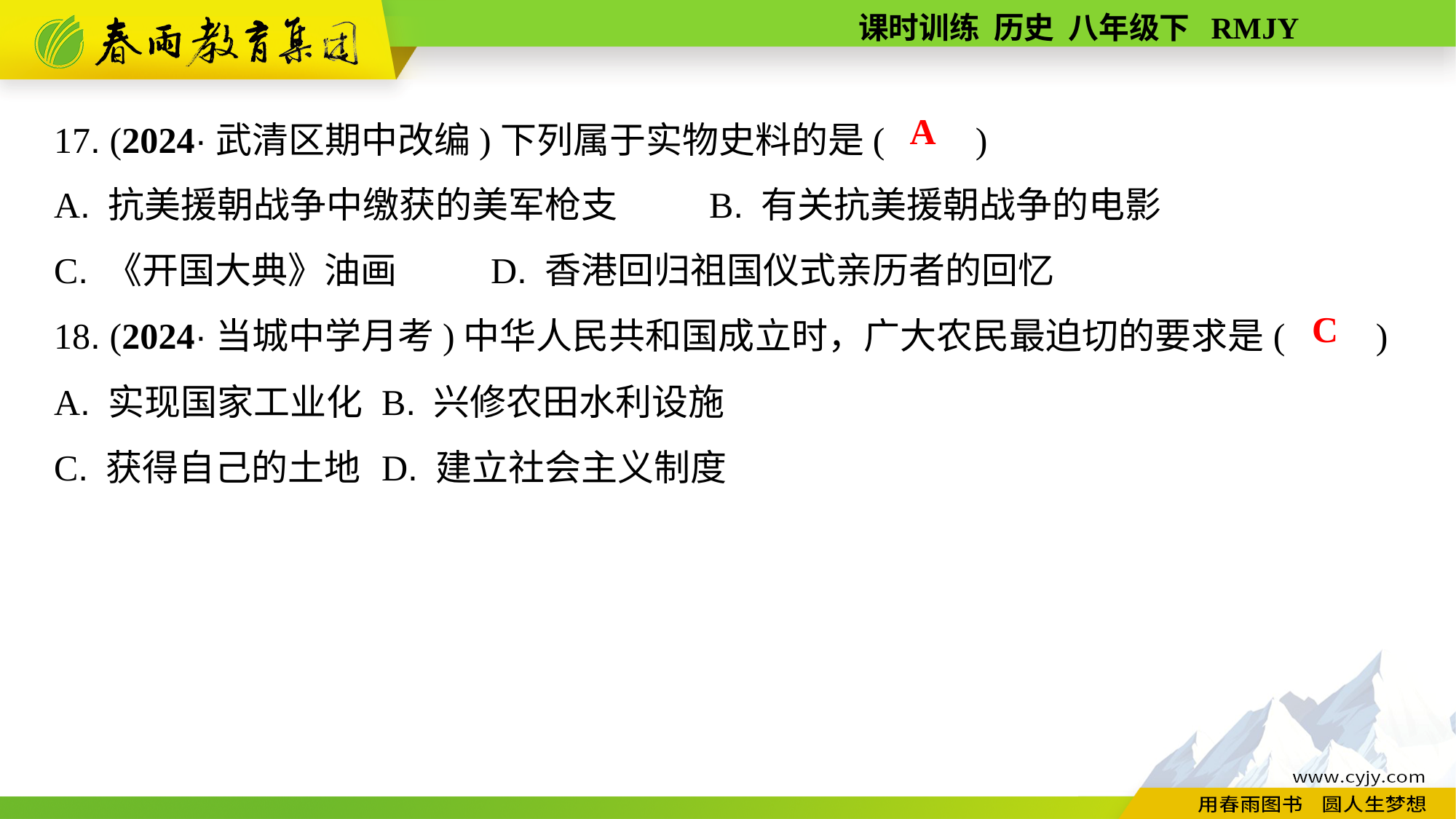

17. (2024·武清区期中改编)下列属于实物史料的是(　　)
A. 抗美援朝战争中缴获的美军枪支	B. 有关抗美援朝战争的电影
C. 《开国大典》油画	D. 香港回归祖国仪式亲历者的回忆
18. (2024·当城中学月考)中华人民共和国成立时，广大农民最迫切的要求是(　　)
A. 实现国家工业化	B. 兴修农田水利设施
C. 获得自己的土地	D. 建立社会主义制度
A
C